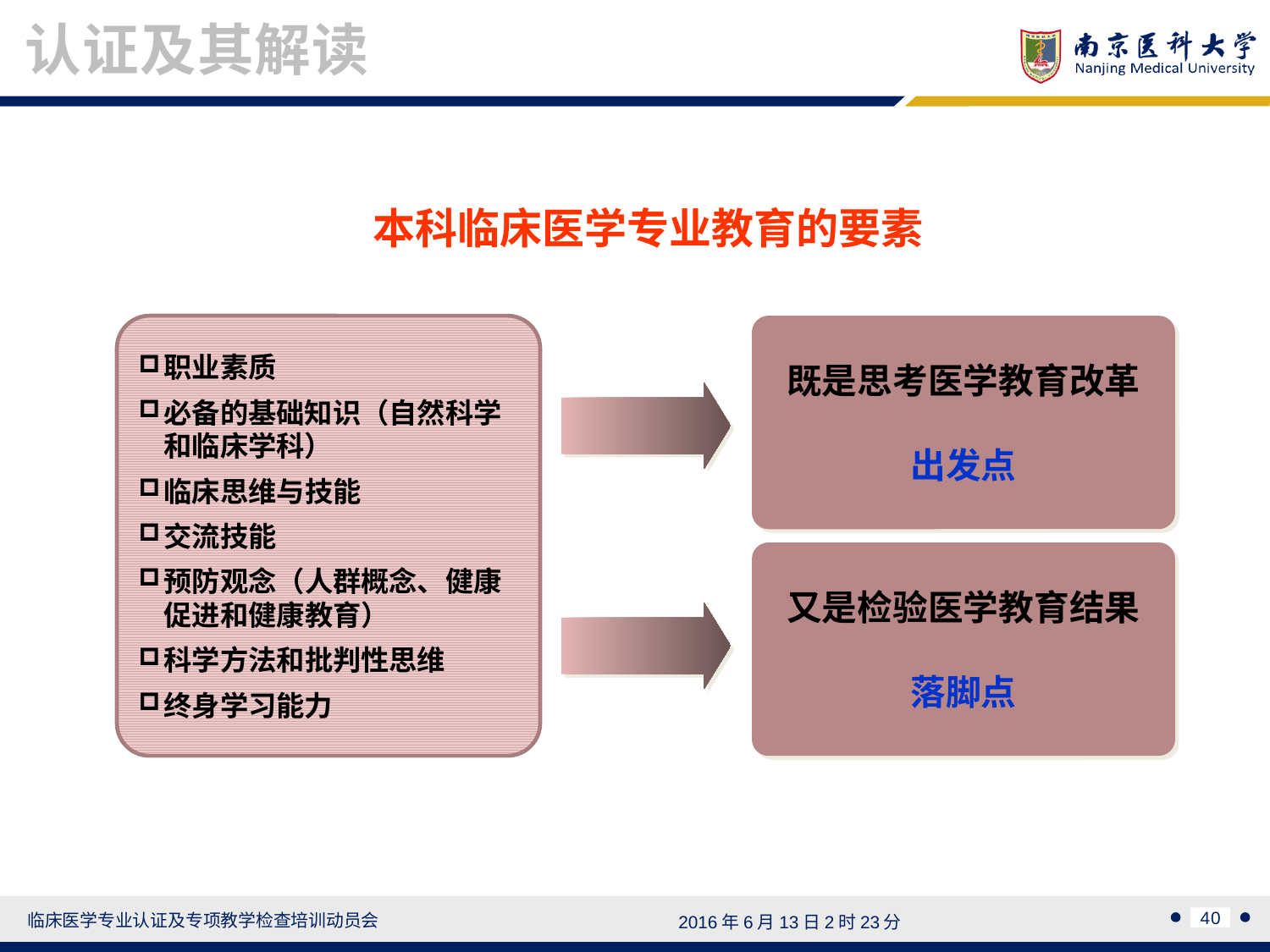

认证及其解读
本科临床医学专业教育的要素
职业素质
必备的基础知识（自然科学和临床学科）
临床思维与技能
交流技能
预防观念（人群概念、健康促进和健康教育）
科学方法和批判性思维
终身学习能力
既是思考医学教育改革

出发点

又是检验医学教育结果

落脚点